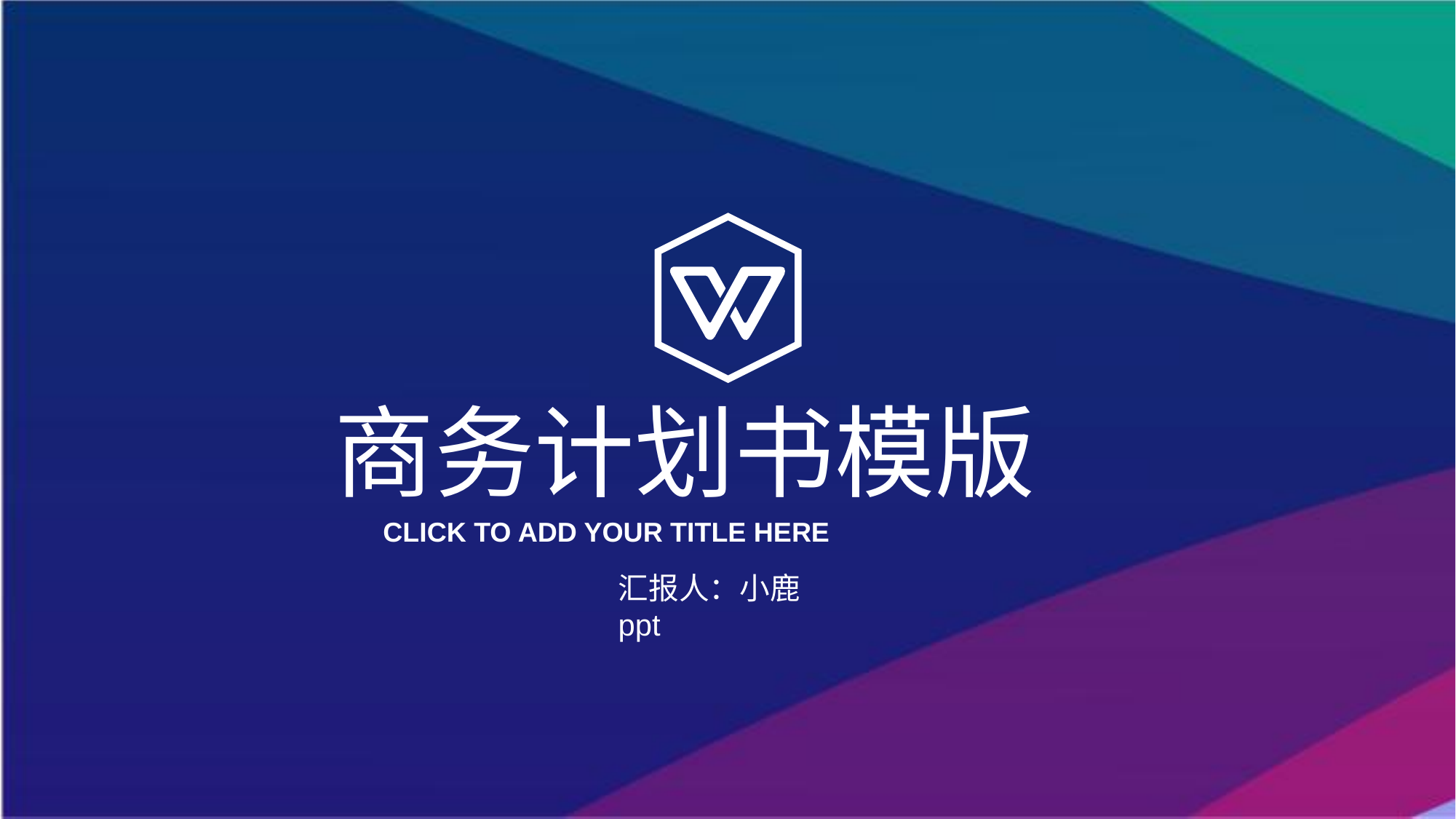

商务计划书模版
CLICK TO ADD YOUR TITLE HERE
汇报人：小鹿ppt